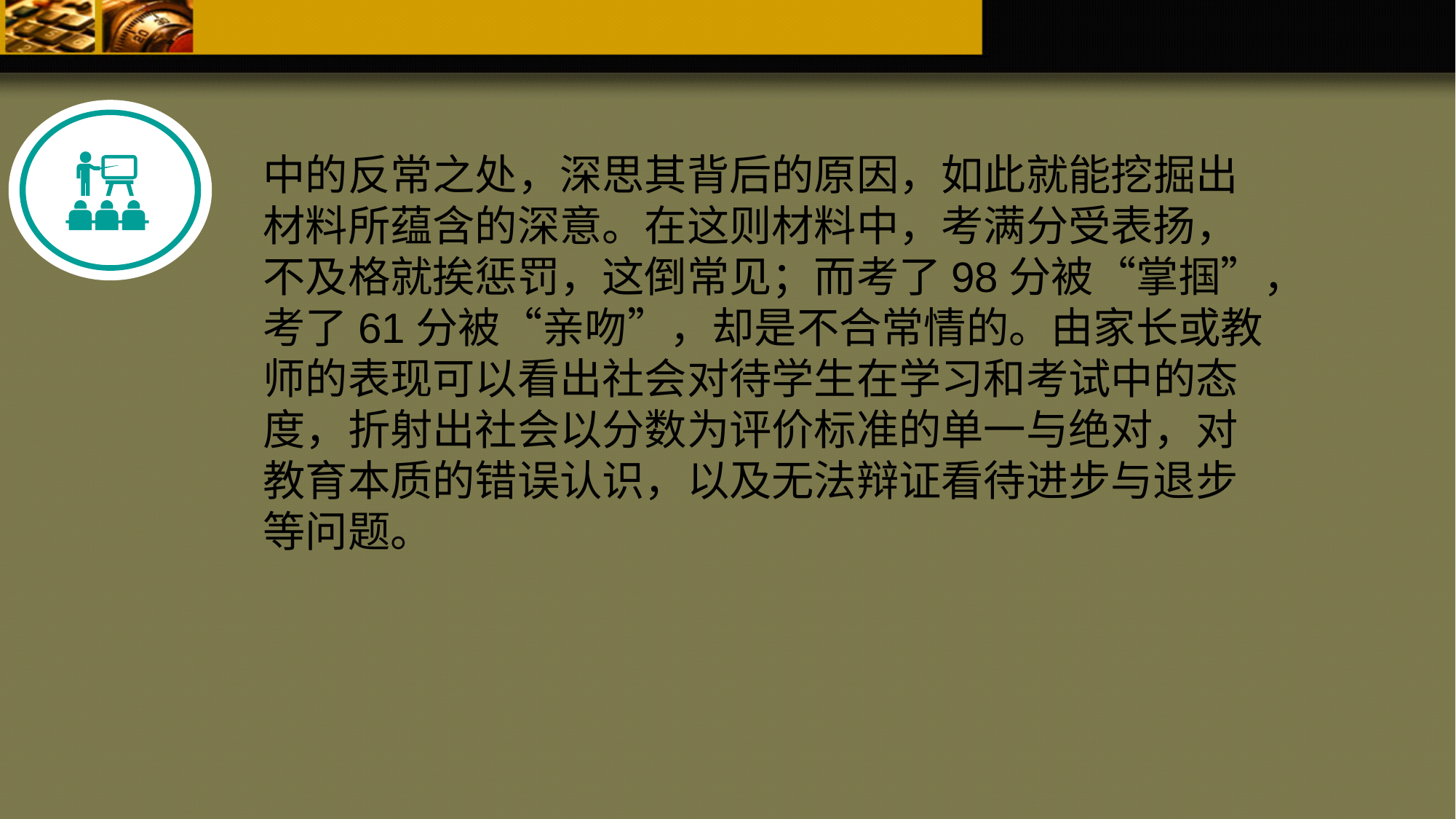

中的反常之处，深思其背后的原因，如此就能挖掘出材料所蕴含的深意。在这则材料中，考满分受表扬，不及格就挨惩罚，这倒常见；而考了98分被“掌掴”，考了61分被“亲吻”，却是不合常情的。由家长或教师的表现可以看出社会对待学生在学习和考试中的态度，折射出社会以分数为评价标准的单一与绝对，对教育本质的错误认识，以及无法辩证看待进步与退步等问题。